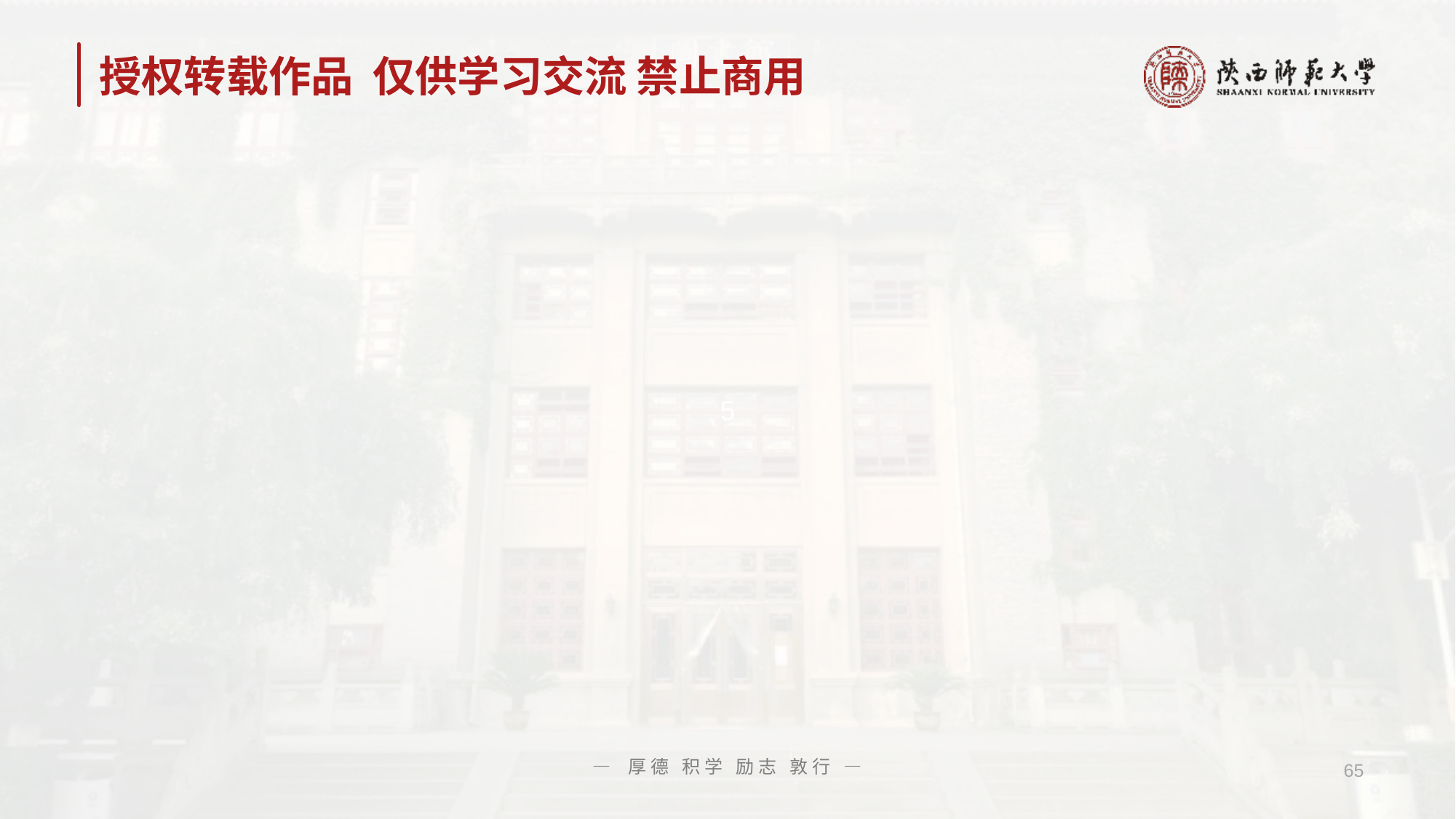

# 授权转载作品  仅供学习交流 禁止商用

— 厚德 积学 励志 敦行 —
65